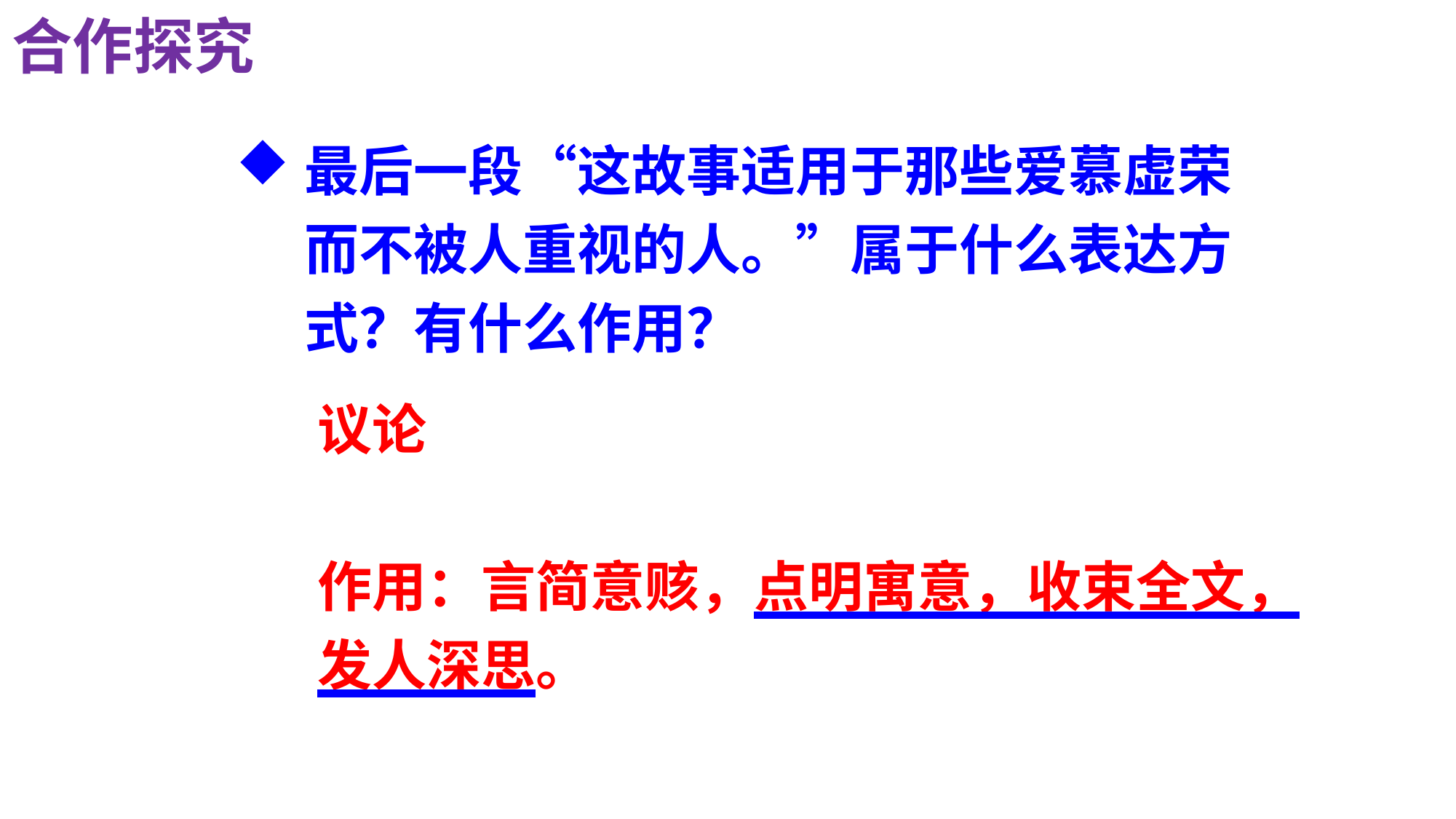

合作探究
最后一段“这故事适用于那些爱慕虚荣而不被人重视的人。”属于什么表达方式？有什么作用？
议论

作用：言简意赅，点明寓意，收束全文，发人深思。
《济南的冬天》：首尾呼应 总结全文
《雨的四季》结尾：“啊，总是美丽而使人爱恋的雨啊！”  照应开头，总结全文，点明并深化主旨。
《荷叶母亲》结尾：结构上点题；内容上点明主旨、深化中心     发人深思     直抒胸臆，赞美母爱
《走一步，再走一步》：照应文题，总结全文，点明中心，
《猫》：点题 首尾呼应 总结全文     深化中心 发人深思
《植树的牧羊人》：照应开头，总结全文，揭示主题。
《赫尔墨斯和雕像者》结尾：这个故事适用于那些爱慕虚荣而不被人重视的人。  总结全文  点明中心  耐人寻味
《蚊子和狮子》结尾：这故事适用于那些打败过大人物，却被小人物打败的人。 总结全文  点明中心  耐人寻味
《狼》：总结全文   点明中心，发人深思，耐人寻味
《说和做--记闻一多先生言行片段》：总结全文，照应题目和开头，深化中心
《阿长与<山海经>》：总结全文，深化中心
《陋室铭》：结构上呼应前文，总结全文；内容上突出中心，引人深思。
《紫藤萝瀑布》：总结全文， 照应开头，深化主题，耐人寻味。
《伟大的悲剧》结尾：照应文题、总结全文，揭示文章的主旨
《河中石兽》结尾：总结全文，点明中心